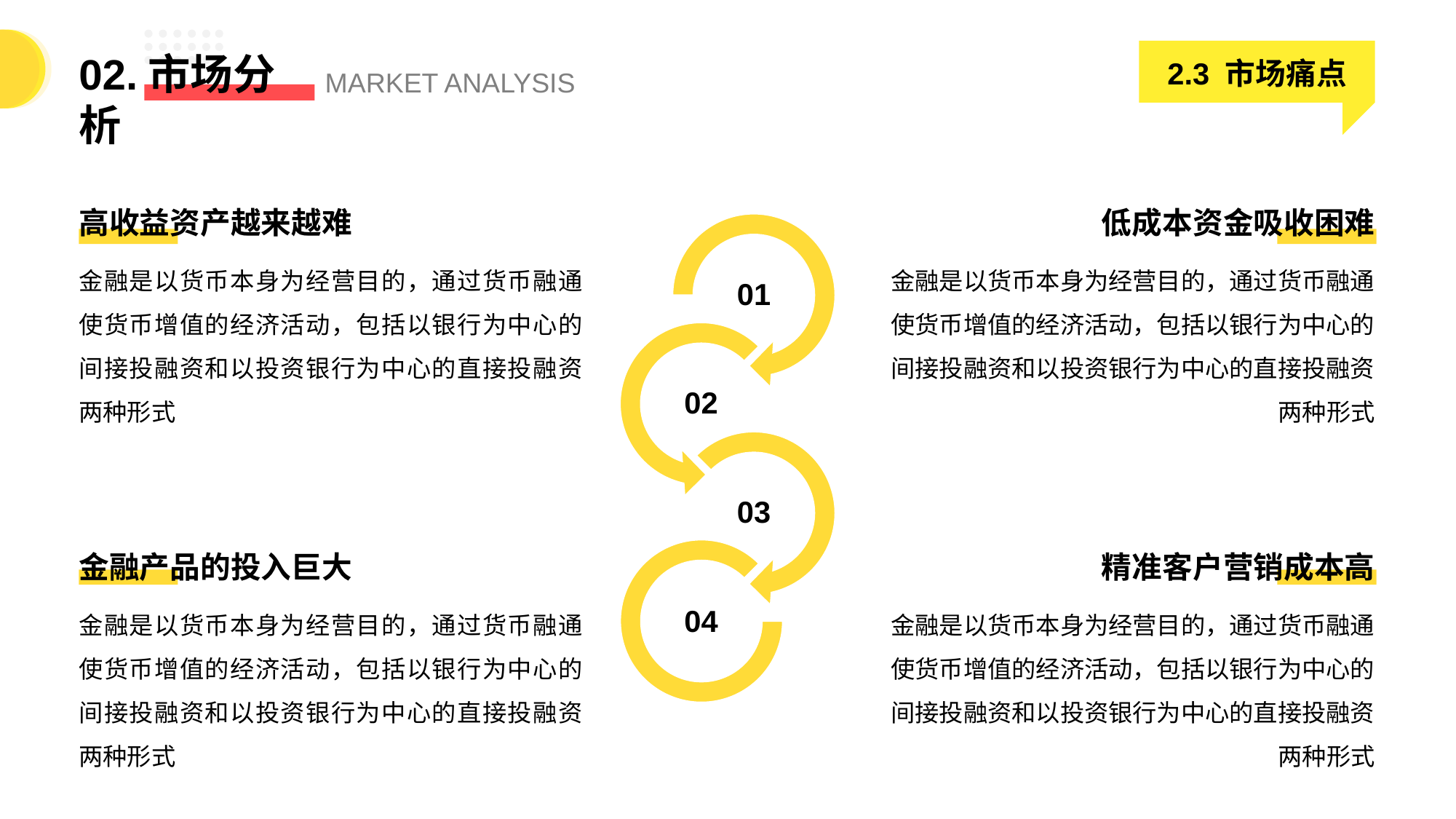

2.3 市场痛点

02.市场分析
MARKET ANALYSIS

高收益资产越来越难
低成本资金吸收困难

金融是以货币本身为经营目的，通过货币融通使货币增值的经济活动，包括以银行为中心的间接投融资和以投资银行为中心的直接投融资两种形式
金融是以货币本身为经营目的，通过货币融通使货币增值的经济活动，包括以银行为中心的间接投融资和以投资银行为中心的直接投融资两种形式
01

02

03

金融产品的投入巨大
精准客户营销成本高

金融是以货币本身为经营目的，通过货币融通使货币增值的经济活动，包括以银行为中心的间接投融资和以投资银行为中心的直接投融资两种形式
金融是以货币本身为经营目的，通过货币融通使货币增值的经济活动，包括以银行为中心的间接投融资和以投资银行为中心的直接投融资两种形式
04